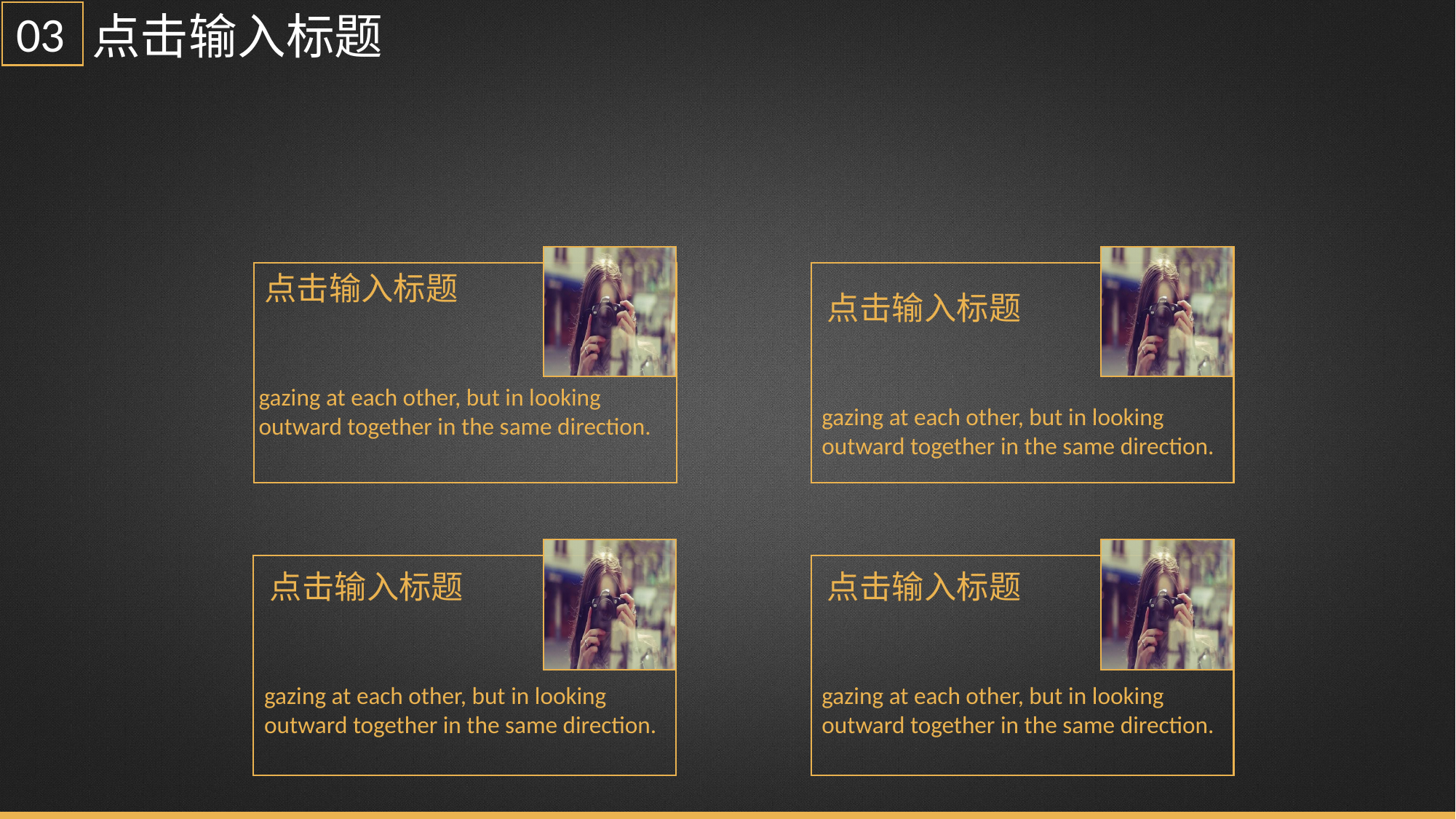

03
点击输入标题

点击输入标题
gazing at each other, but in looking outward together in the same direction.

点击输入标题
gazing at each other, but in looking outward together in the same direction.

点击输入标题
gazing at each other, but in looking outward together in the same direction.

点击输入标题
gazing at each other, but in looking outward together in the same direction.